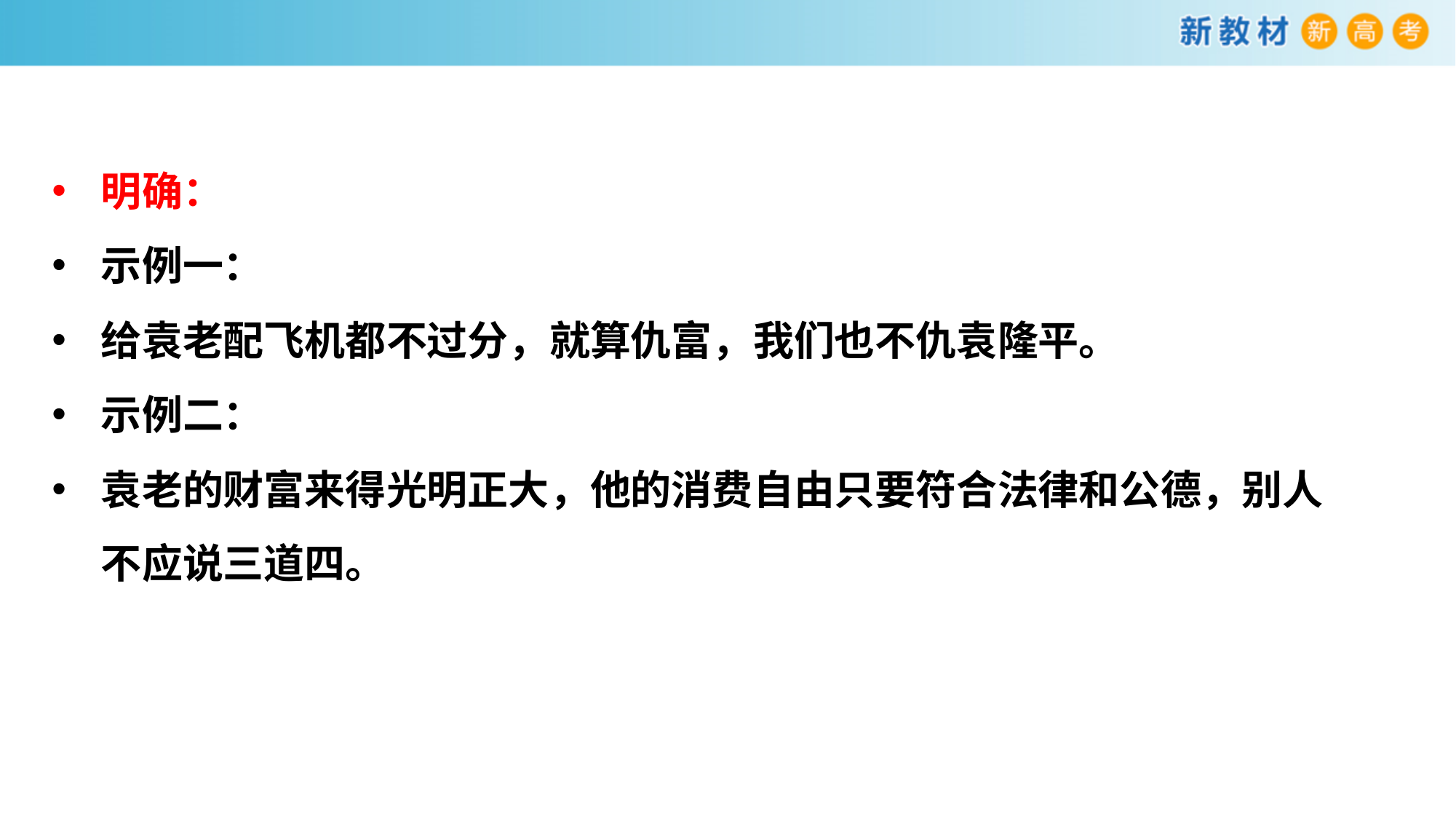

明确：
示例一：
给袁老配飞机都不过分，就算仇富，我们也不仇袁隆平。
示例二：
袁老的财富来得光明正大，他的消费自由只要符合法律和公德，别人不应说三道四。